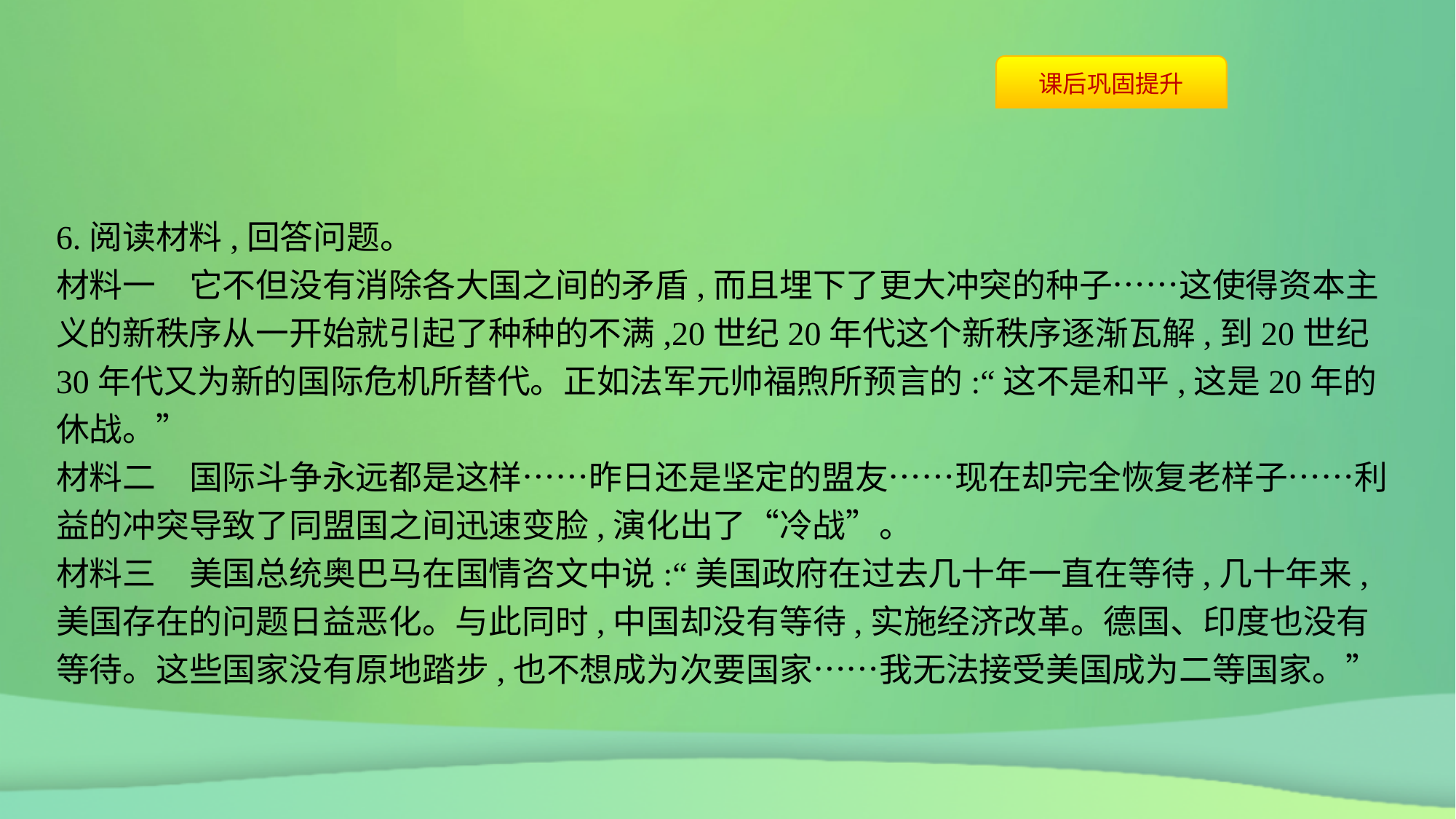

6.阅读材料,回答问题。
材料一　它不但没有消除各大国之间的矛盾,而且埋下了更大冲突的种子……这使得资本主义的新秩序从一开始就引起了种种的不满,20世纪20年代这个新秩序逐渐瓦解,到20世纪30年代又为新的国际危机所替代。正如法军元帅福煦所预言的:“这不是和平,这是20年的休战。”
材料二　国际斗争永远都是这样……昨日还是坚定的盟友……现在却完全恢复老样子……利益的冲突导致了同盟国之间迅速变脸,演化出了“冷战”。
材料三　美国总统奥巴马在国情咨文中说:“美国政府在过去几十年一直在等待,几十年来,美国存在的问题日益恶化。与此同时,中国却没有等待,实施经济改革。德国、印度也没有等待。这些国家没有原地踏步,也不想成为次要国家……我无法接受美国成为二等国家。”